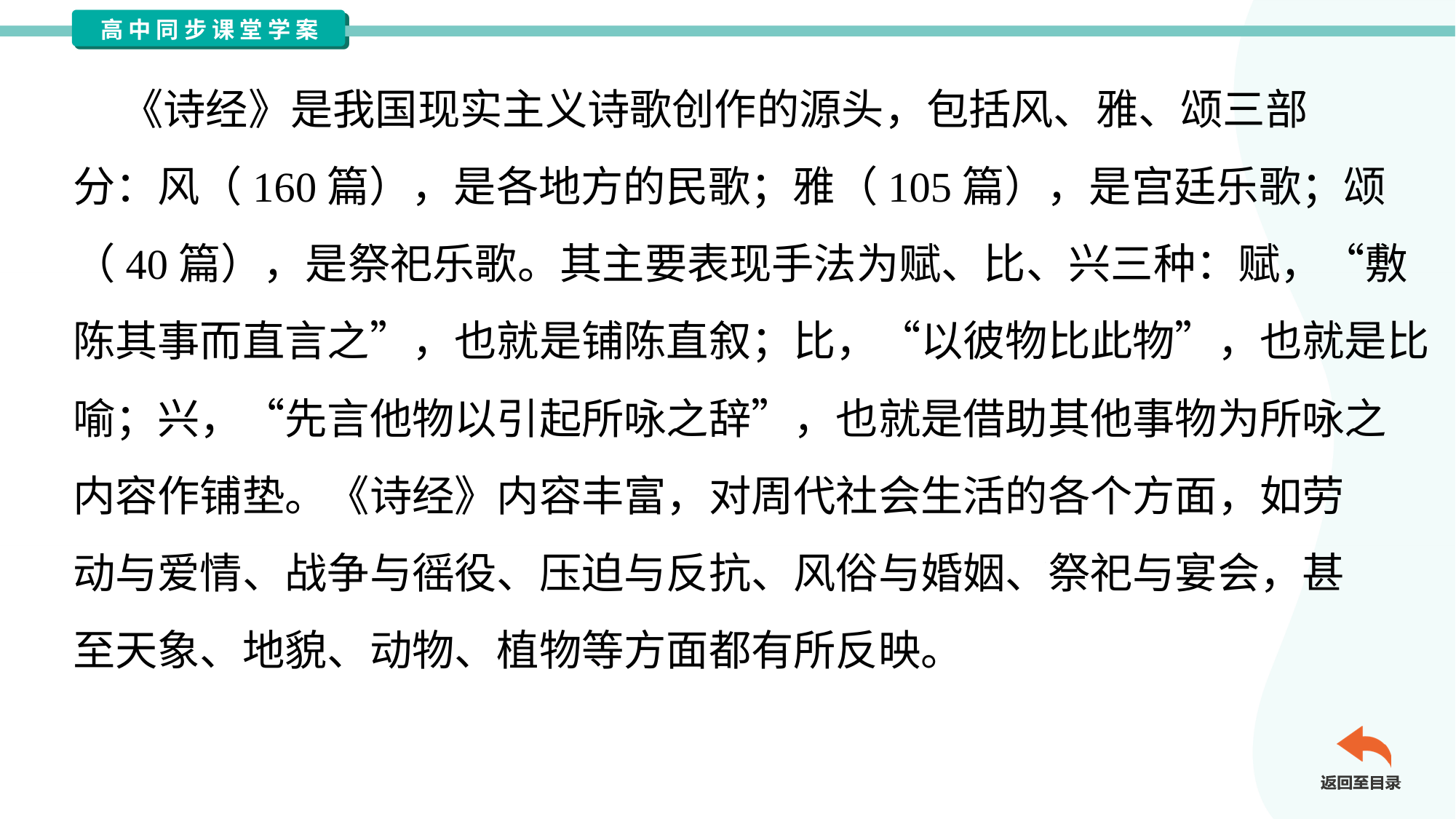

《诗经》是我国现实主义诗歌创作的源头，包括风、雅、颂三部
分：风（160篇），是各地方的民歌；雅（105篇），是宫廷乐歌；颂
（40篇），是祭祀乐歌。其主要表现手法为赋、比、兴三种：赋，“敷
陈其事而直言之”，也就是铺陈直叙；比，“以彼物比此物”，也就是比
喻；兴，“先言他物以引起所咏之辞”，也就是借助其他事物为所咏之
内容作铺垫。《诗经》内容丰富，对周代社会生活的各个方面，如劳
动与爱情、战争与徭役、压迫与反抗、风俗与婚姻、祭祀与宴会，甚
至天象、地貌、动物、植物等方面都有所反映。